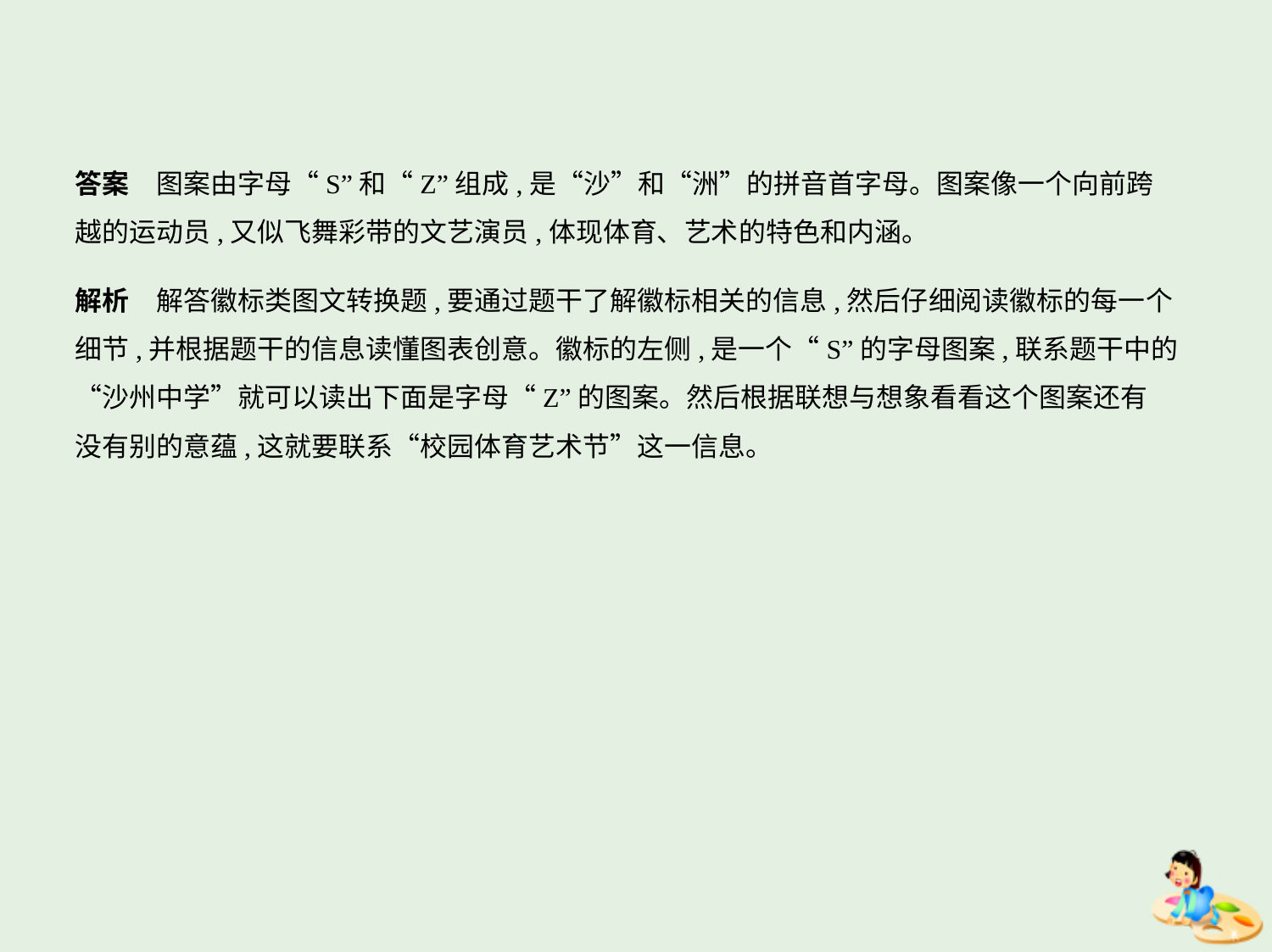

答案　图案由字母“S”和“Z”组成,是“沙”和“洲”的拼音首字母。图案像一个向前跨
越的运动员,又似飞舞彩带的文艺演员,体现体育、艺术的特色和内涵。
解析　解答徽标类图文转换题,要通过题干了解徽标相关的信息,然后仔细阅读徽标的每一个
细节,并根据题干的信息读懂图表创意。徽标的左侧,是一个“S”的字母图案,联系题干中的
“沙州中学”就可以读出下面是字母“Z”的图案。然后根据联想与想象看看这个图案还有
没有别的意蕴,这就要联系“校园体育艺术节”这一信息。